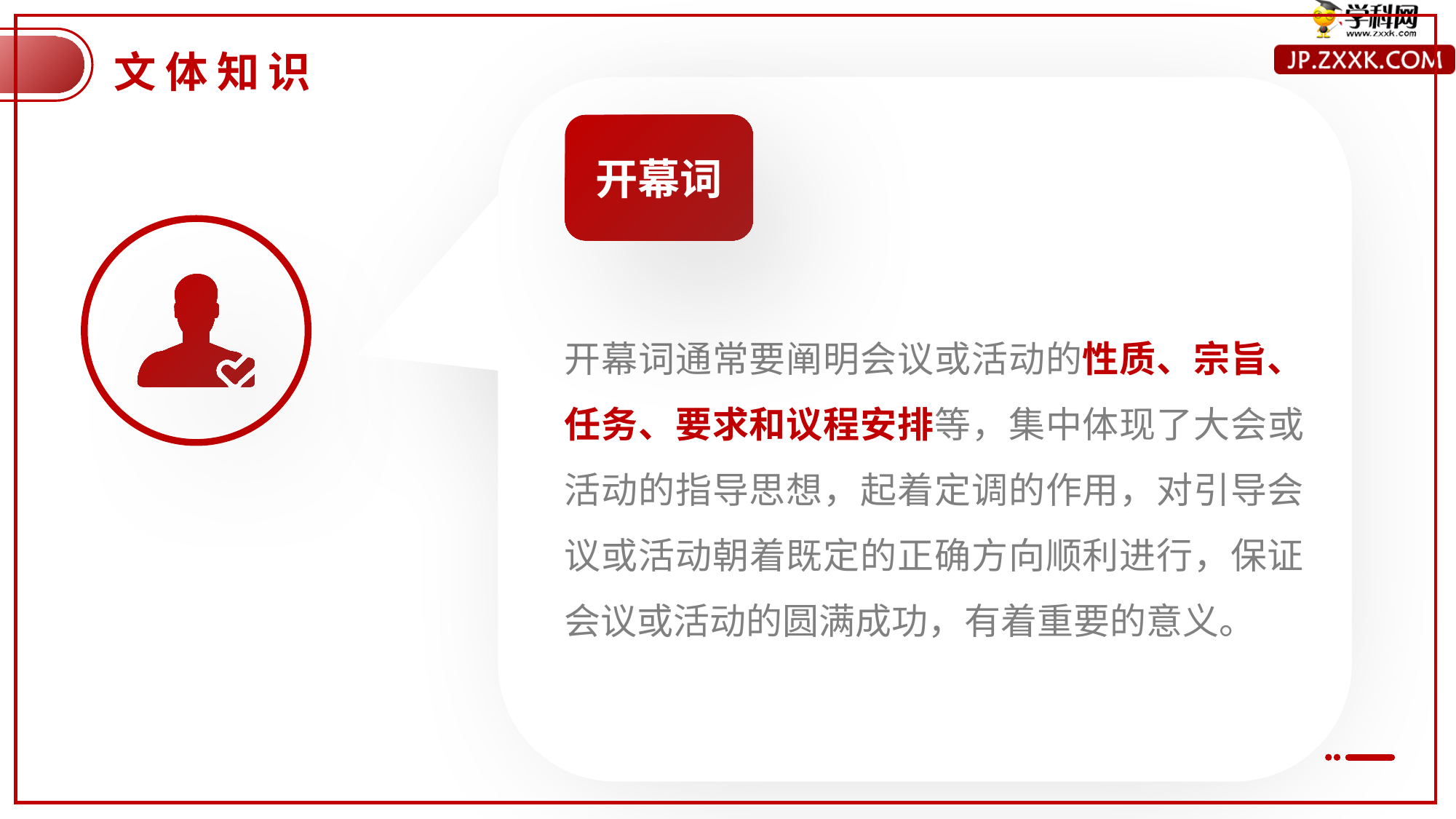

文体知识

开幕词
开幕词通常要阐明会议或活动的性质、宗旨、任务、要求和议程安排等，集中体现了大会或活动的指导思想，起着定调的作用，对引导会议或活动朝着既定的正确方向顺利进行，保证会议或活动的圆满成功，有着重要的意义。